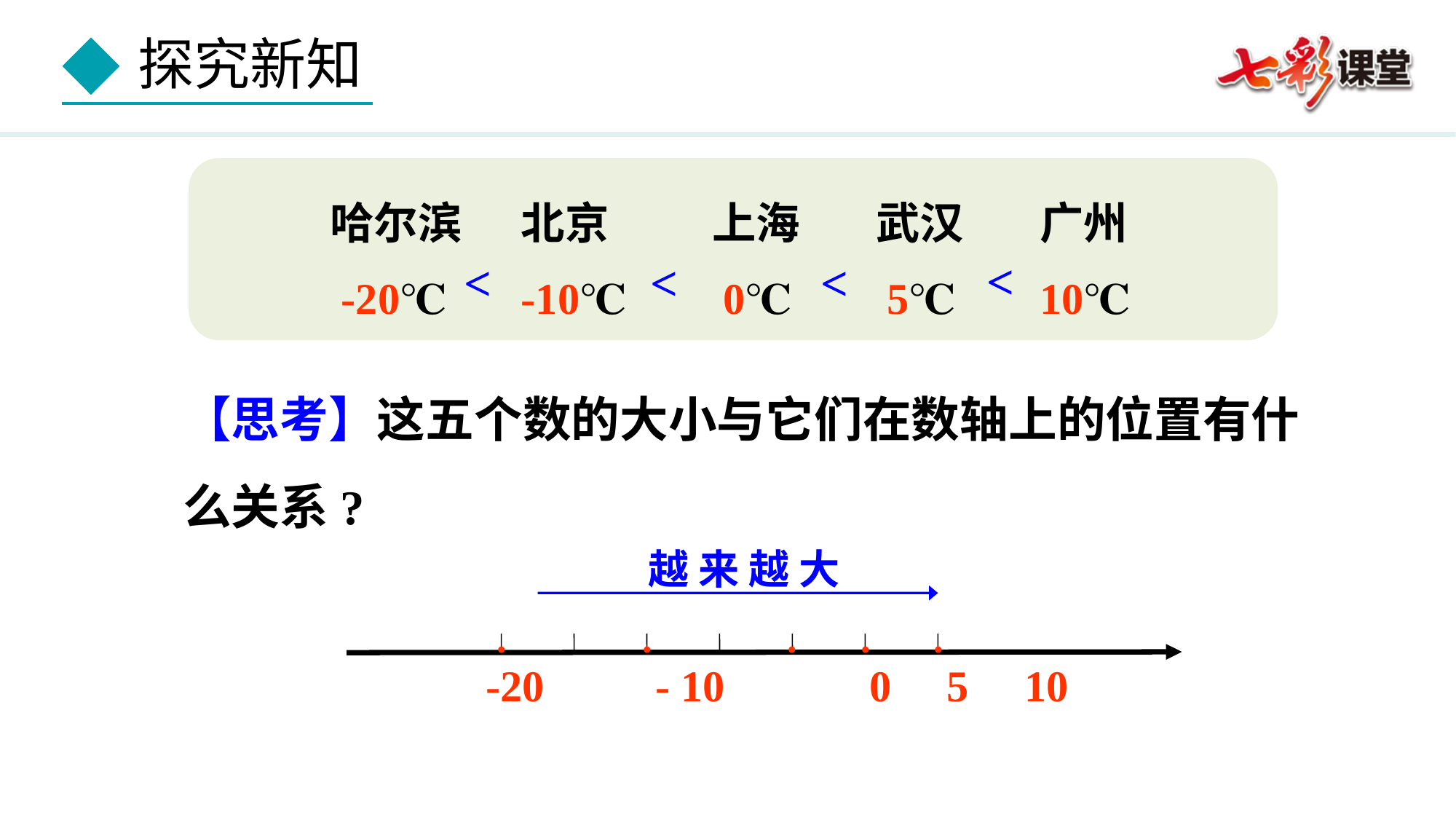

哈尔滨
 -20℃
北京
-10℃
上海
 0℃
武汉
 5℃
广州
10℃
<
<
<
<
【思考】这五个数的大小与它们在数轴上的位置有什么关系?
越 来 越 大

●

●

●

●

●

     -20          - 10             0     5     10